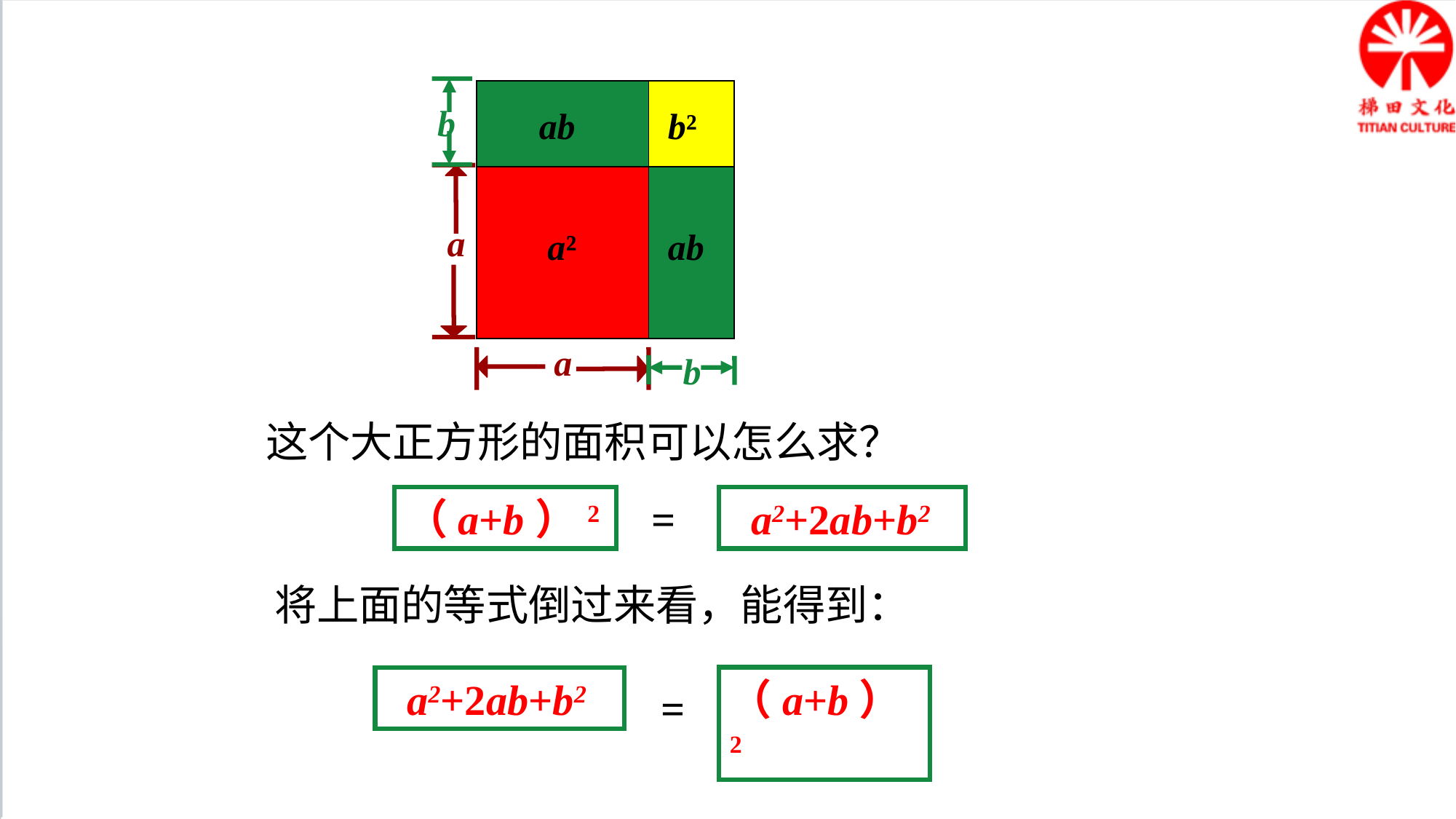

b
ab
b²

a²
ab
a

a

b

这个大正方形的面积可以怎么求？
（a+b）2
=
  a2+2ab+b2
将上面的等式倒过来看，能得到：
  a2+2ab+b2
（a+b）2
=